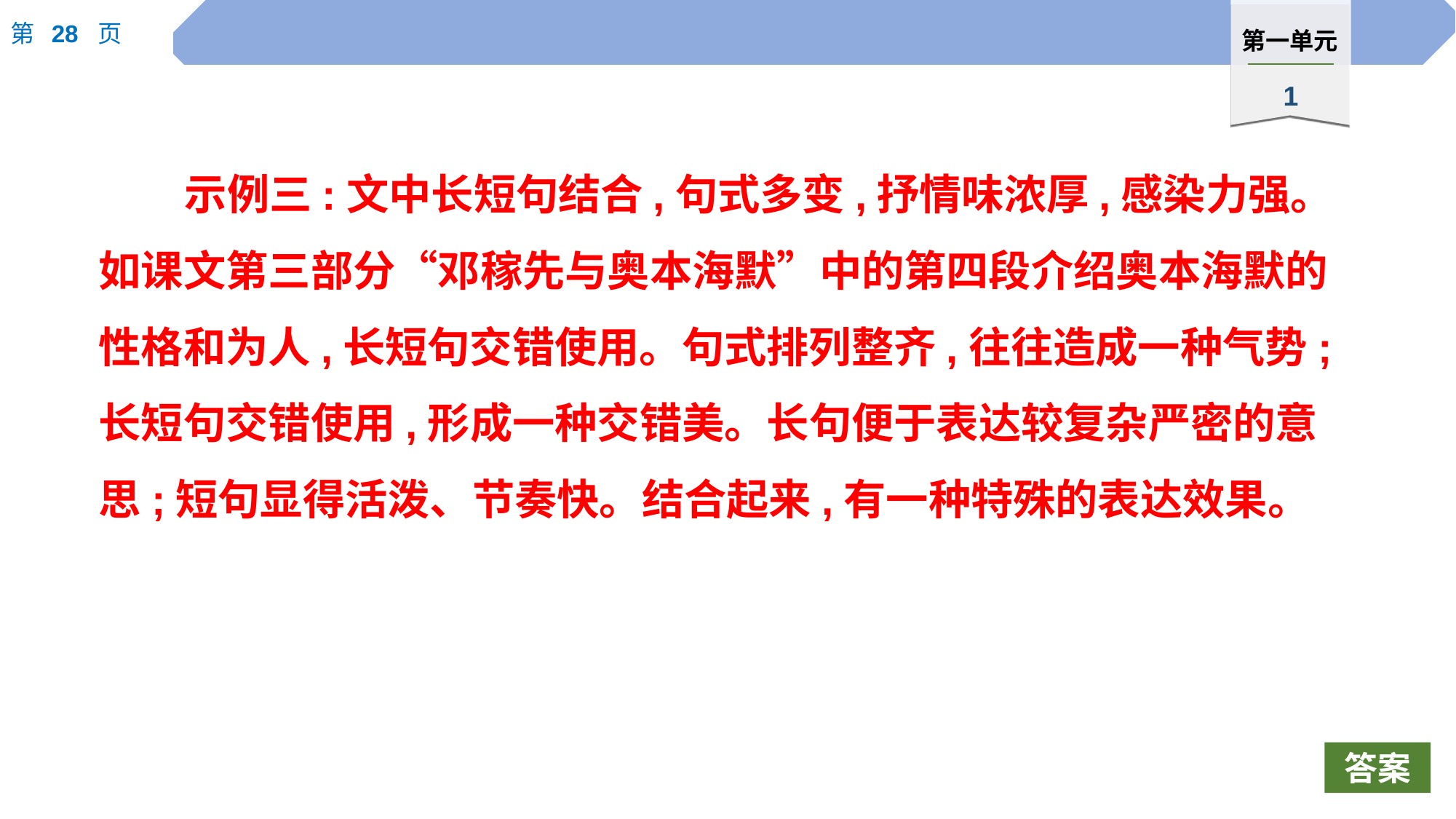

示例三:文中长短句结合,句式多变,抒情味浓厚,感染力强。如课文第三部分“邓稼先与奥本海默”中的第四段介绍奥本海默的性格和为人,长短句交错使用。句式排列整齐,往往造成一种气势;长短句交错使用,形成一种交错美。长句便于表达较复杂严密的意思;短句显得活泼、节奏快。结合起来,有一种特殊的表达效果。
答案